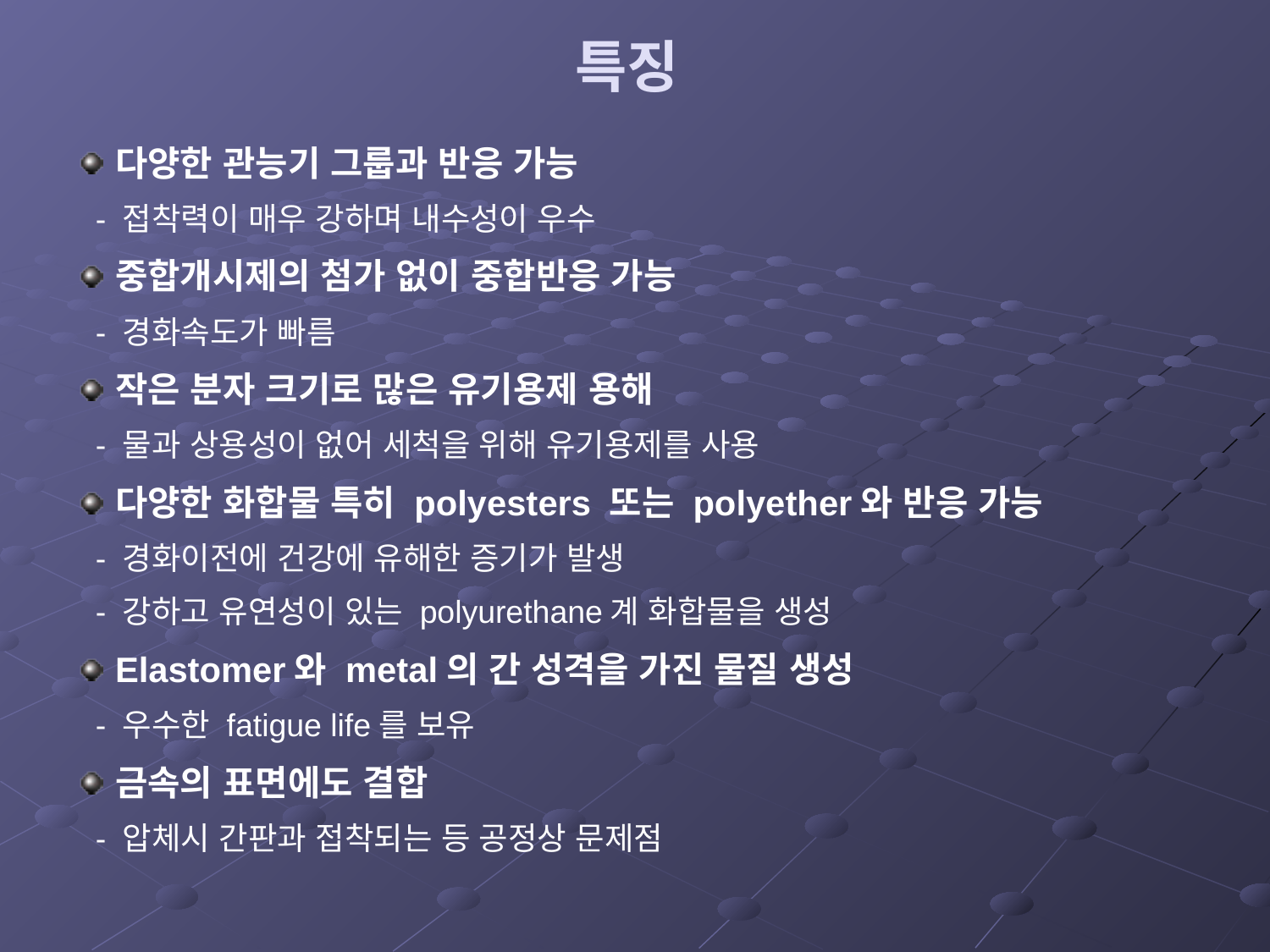

# 특징
다양한 관능기 그룹과 반응 가능
  - 접착력이 매우 강하며 내수성이 우수
중합개시제의 첨가 없이 중합반응 가능
  - 경화속도가 빠름
작은 분자 크기로 많은 유기용제 용해
  - 물과 상용성이 없어 세척을 위해 유기용제를 사용
다양한 화합물 특히 polyesters 또는 polyether와 반응 가능
  - 경화이전에 건강에 유해한 증기가 발생
  - 강하고 유연성이 있는 polyurethane계 화합물을 생성
Elastomer와 metal의 간 성격을 가진 물질 생성
  - 우수한 fatigue life를 보유
금속의 표면에도 결합
  - 압체시 간판과 접착되는 등 공정상 문제점